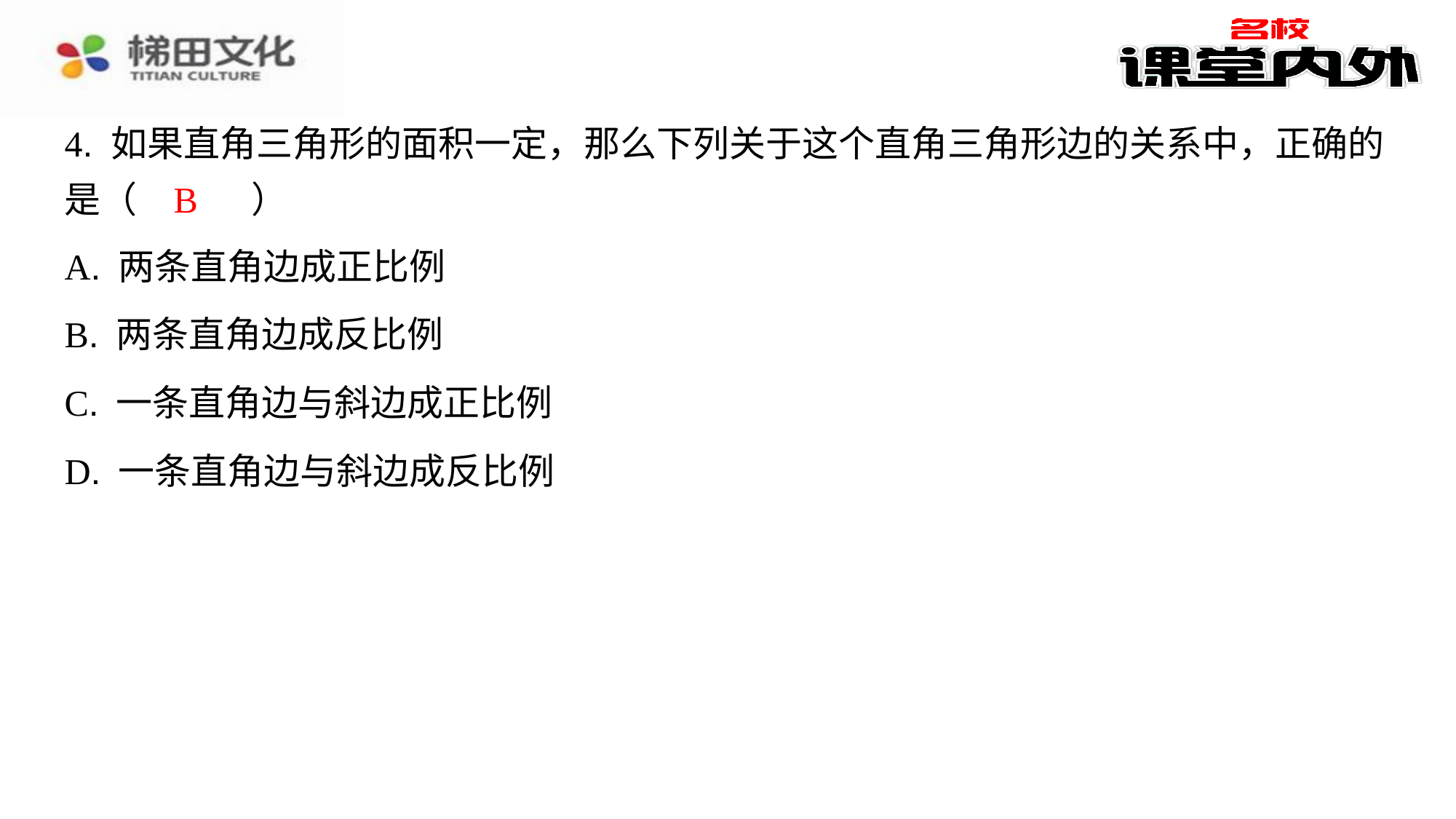

4. 如果直角三角形的面积一定，那么下列关于这个直角三角形边的关系中，正确的
是（　B　）
B
| A. 两条直角边成正比例 |
| --- |
| B. 两条直角边成反比例 |
| C. 一条直角边与斜边成正比例 |
| D. 一条直角边与斜边成反比例 |